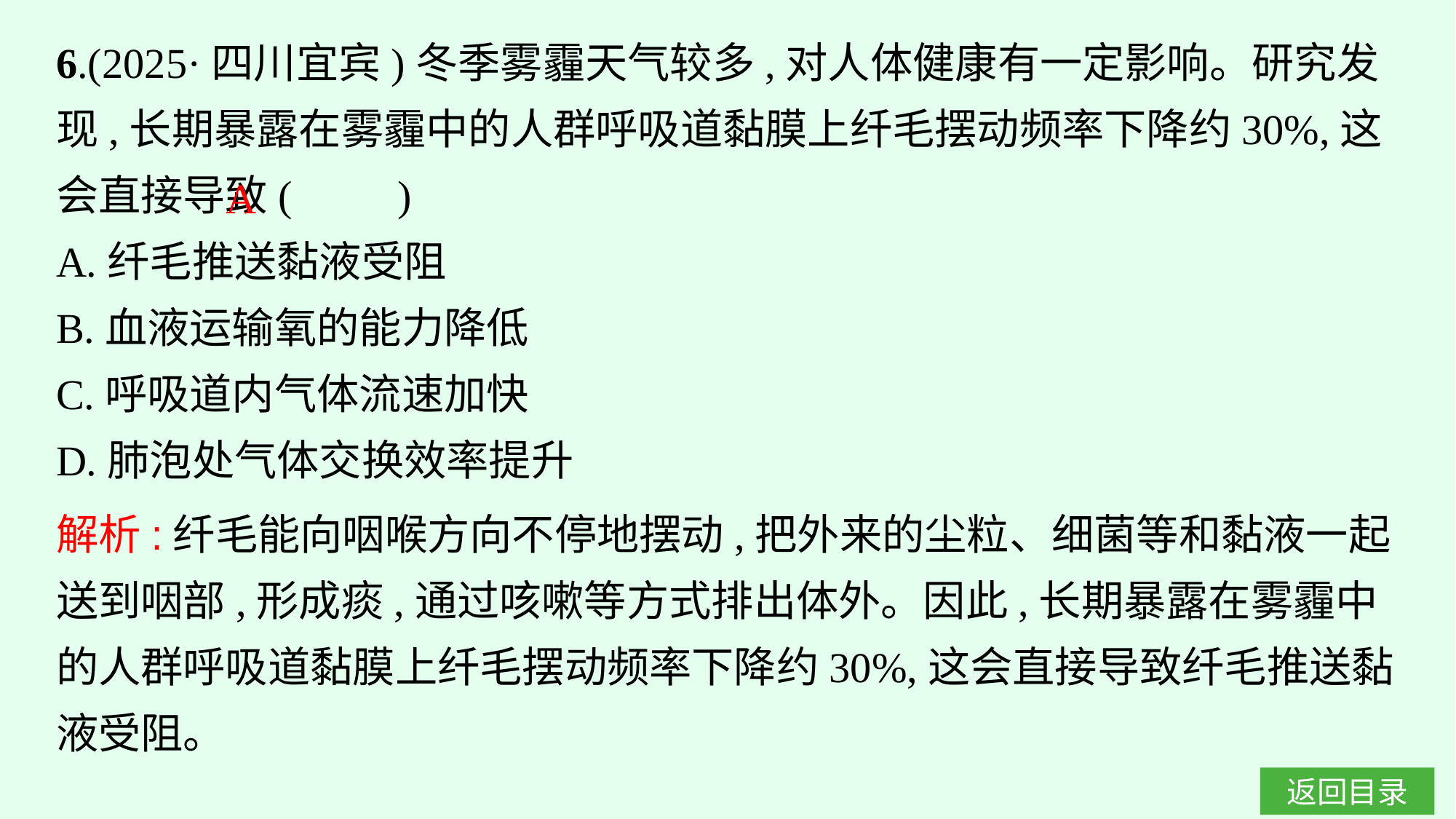

6.(2025·四川宜宾)冬季雾霾天气较多,对人体健康有一定影响。研究发现,长期暴露在雾霾中的人群呼吸道黏膜上纤毛摆动频率下降约30%,这会直接导致(　　)
A.纤毛推送黏液受阻
B.血液运输氧的能力降低
C.呼吸道内气体流速加快
D.肺泡处气体交换效率提升
A
解析:纤毛能向咽喉方向不停地摆动,把外来的尘粒、细菌等和黏液一起送到咽部,形成痰,通过咳嗽等方式排出体外。因此,长期暴露在雾霾中的人群呼吸道黏膜上纤毛摆动频率下降约30%,这会直接导致纤毛推送黏液受阻。